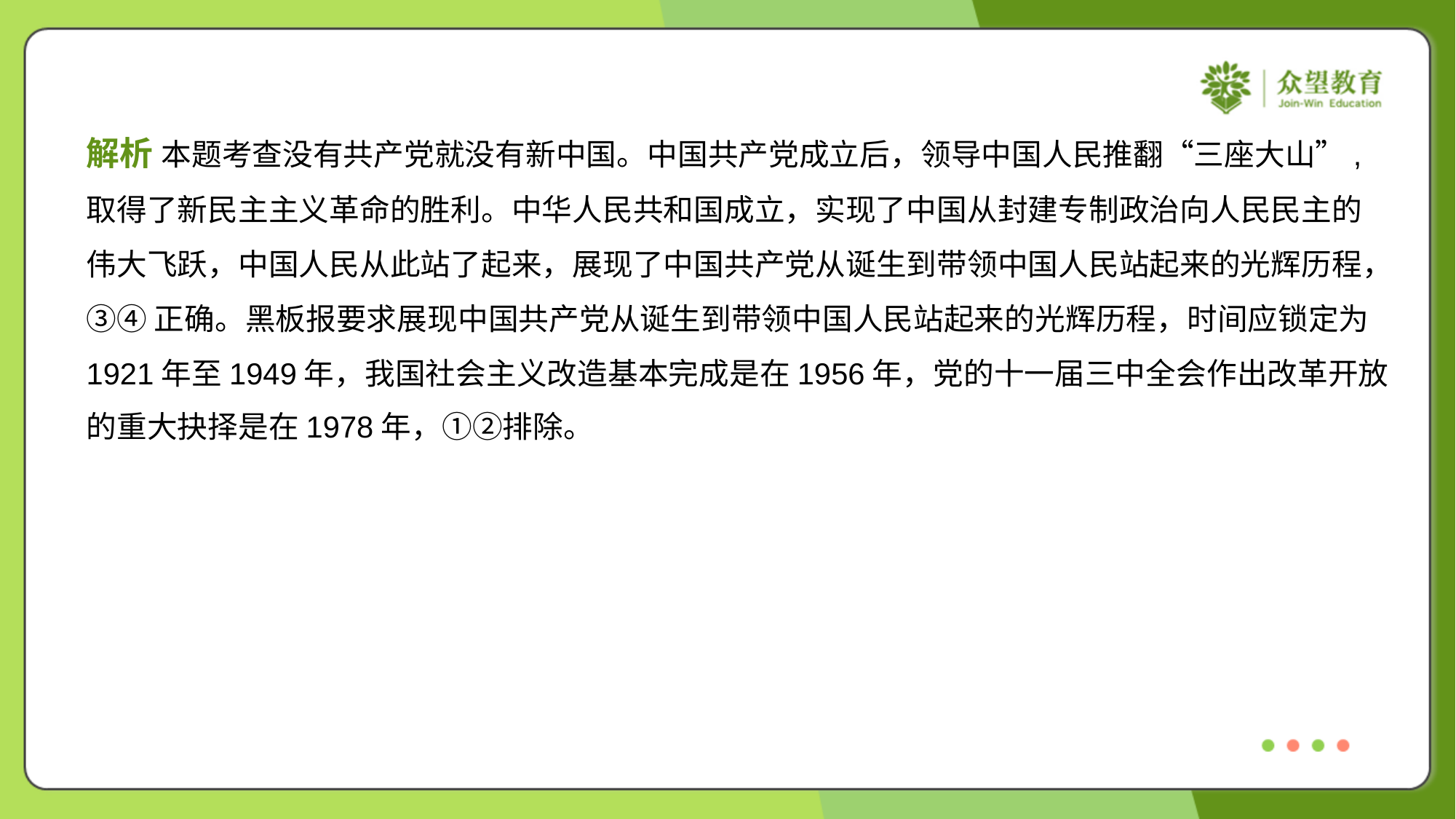

解析 本题考查没有共产党就没有新中国。中国共产党成立后，领导中国人民推翻“三座大山”,
取得了新民主主义革命的胜利。中华人民共和国成立，实现了中国从封建专制政治向人民民主的
伟大飞跃，中国人民从此站了起来，展现了中国共产党从诞生到带领中国人民站起来的光辉历程，
③④正确。黑板报要求展现中国共产党从诞生到带领中国人民站起来的光辉历程，时间应锁定为
1921年至1949年，我国社会主义改造基本完成是在1956年，党的十一届三中全会作出改革开放
的重大抉择是在1978年，①②排除。